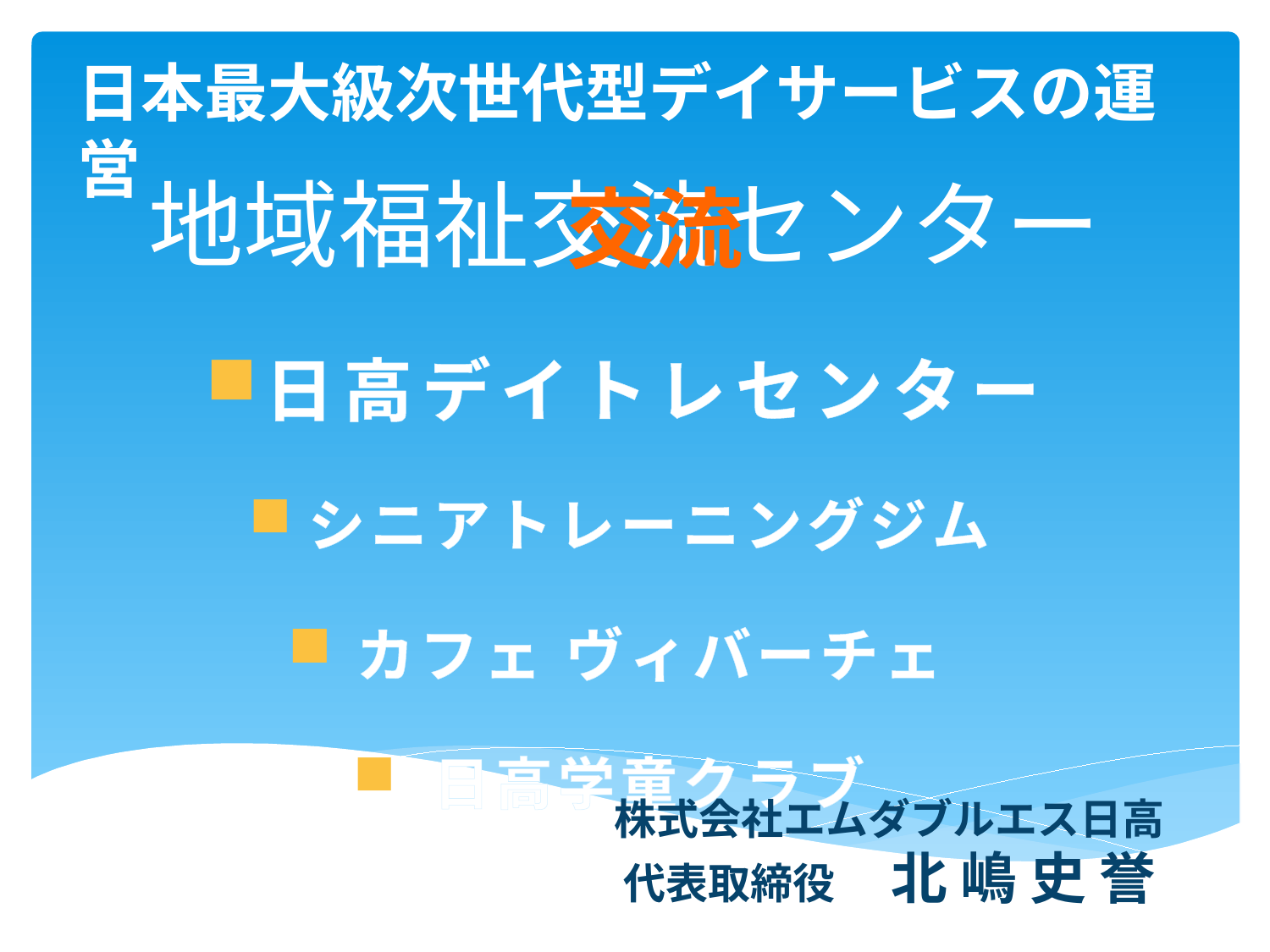

日本最大級次世代型デイサービスの運営
# 地域福祉交流センター
交流
日高デイトレセンター
シニアトレーニングジム
カフェ ヴィバーチェ
日高学童クラブ
株式会社エムダブルエス日高
代表取締役　北 嶋 史 誉